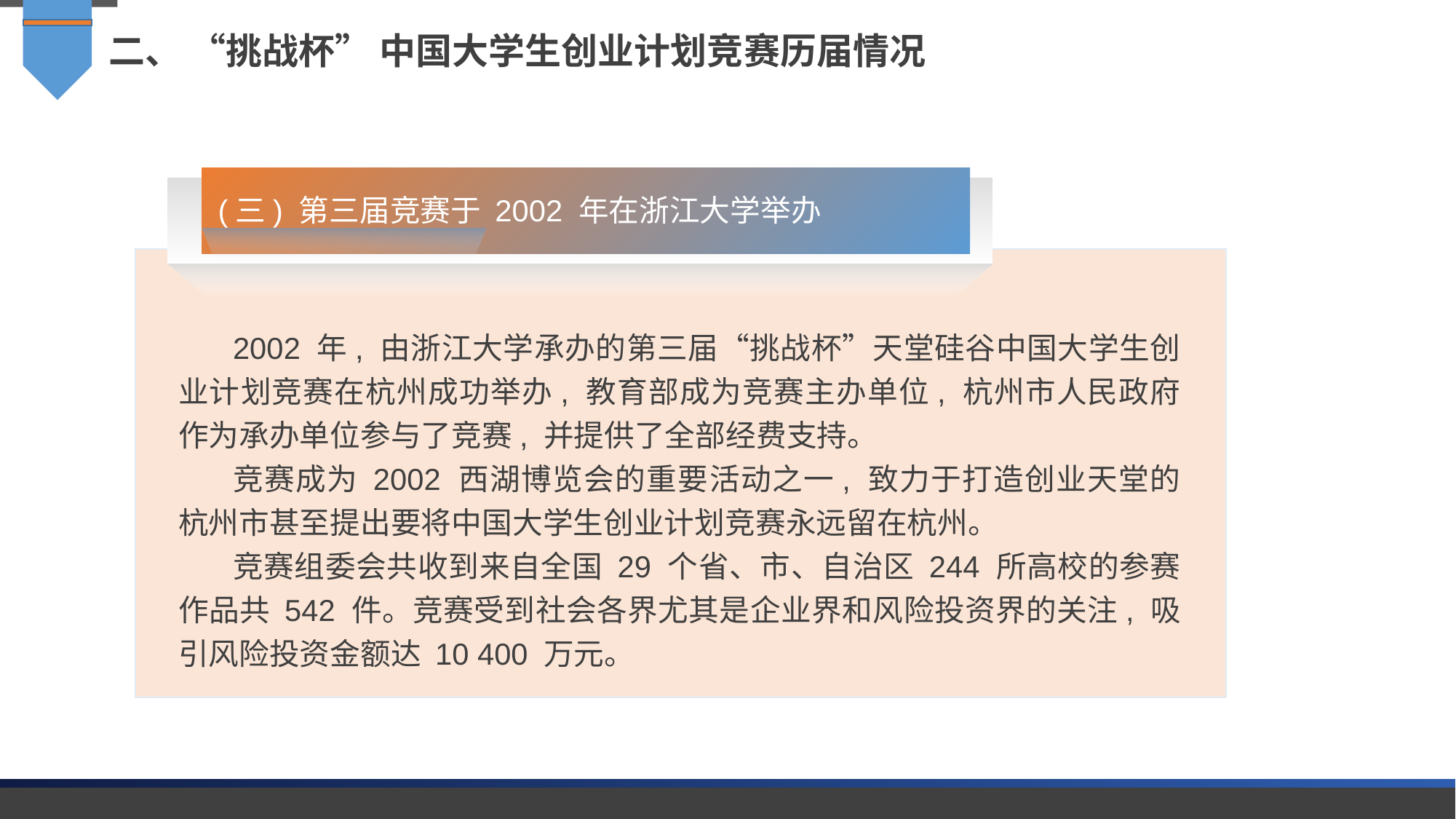

二、 “挑战杯” 中国大学生创业计划竞赛历届情况

(三) 第三届竞赛于 2002 年在浙江大学举办

2002 年, 由浙江大学承办的第三届“挑战杯”天堂硅谷中国大学生创业计划竞赛在杭州成功举办, 教育部成为竞赛主办单位, 杭州市人民政府作为承办单位参与了竞赛, 并提供了全部经费支持。
竞赛成为 2002 西湖博览会的重要活动之一, 致力于打造创业天堂的杭州市甚至提出要将中国大学生创业计划竞赛永远留在杭州。
竞赛组委会共收到来自全国 29 个省、市、自治区 244 所高校的参赛作品共 542 件。竞赛受到社会各界尤其是企业界和风险投资界的关注, 吸引风险投资金额达 10 400 万元。